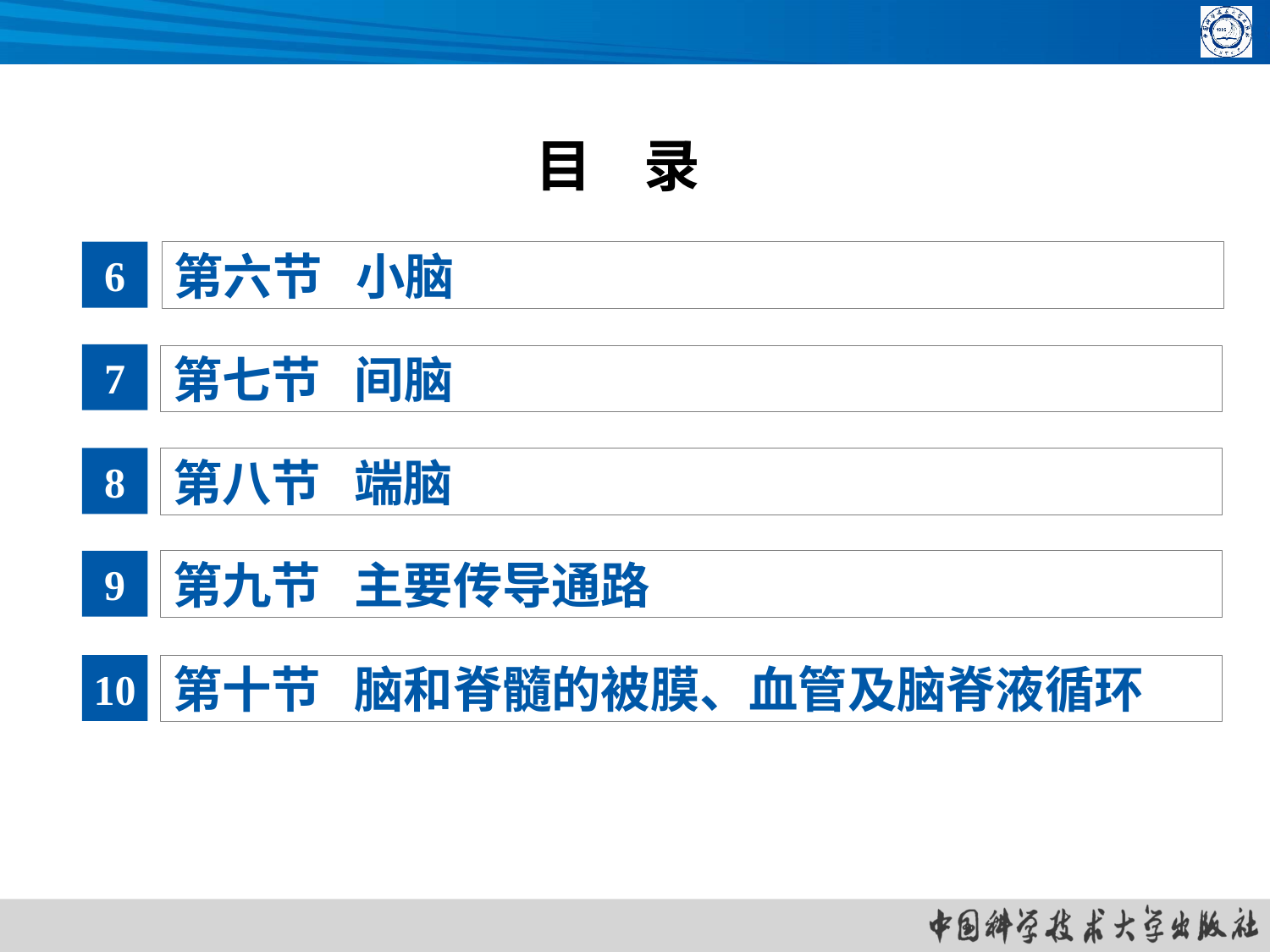

# 目    录
6
第六节   小脑
7
第七节   间脑
8
第八节   端脑
9
第九节   主要传导通路
10
第十节   脑和脊髓的被膜、血管及脑脊液循环